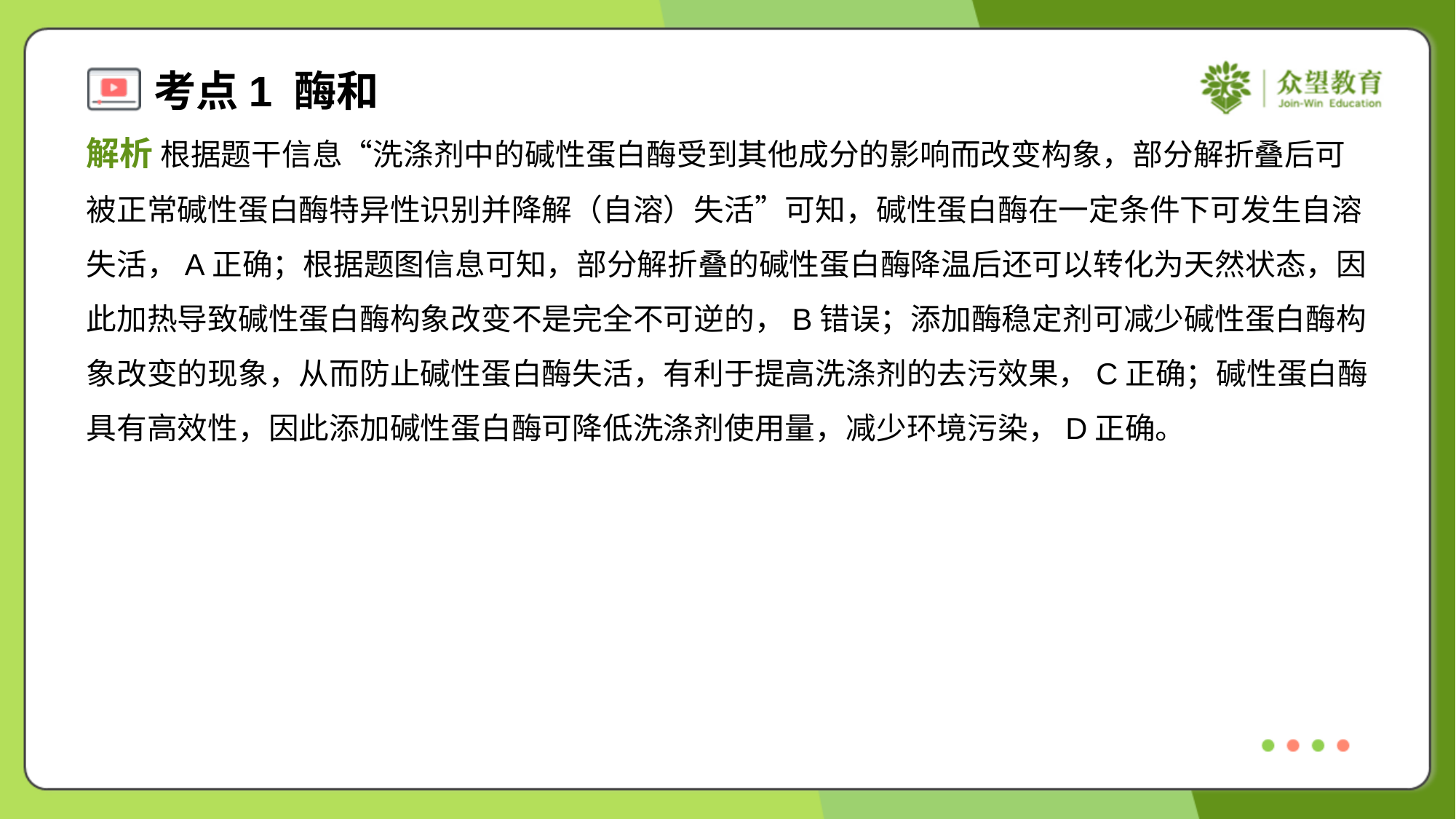

解析 根据题干信息“洗涤剂中的碱性蛋白酶受到其他成分的影响而改变构象，部分解折叠后可
被正常碱性蛋白酶特异性识别并降解（自溶）失活”可知，碱性蛋白酶在一定条件下可发生自溶
失活，A正确；根据题图信息可知，部分解折叠的碱性蛋白酶降温后还可以转化为天然状态，因
此加热导致碱性蛋白酶构象改变不是完全不可逆的，B错误；添加酶稳定剂可减少碱性蛋白酶构
象改变的现象，从而防止碱性蛋白酶失活，有利于提高洗涤剂的去污效果，C正确；碱性蛋白酶
具有高效性，因此添加碱性蛋白酶可降低洗涤剂使用量，减少环境污染，D正确。